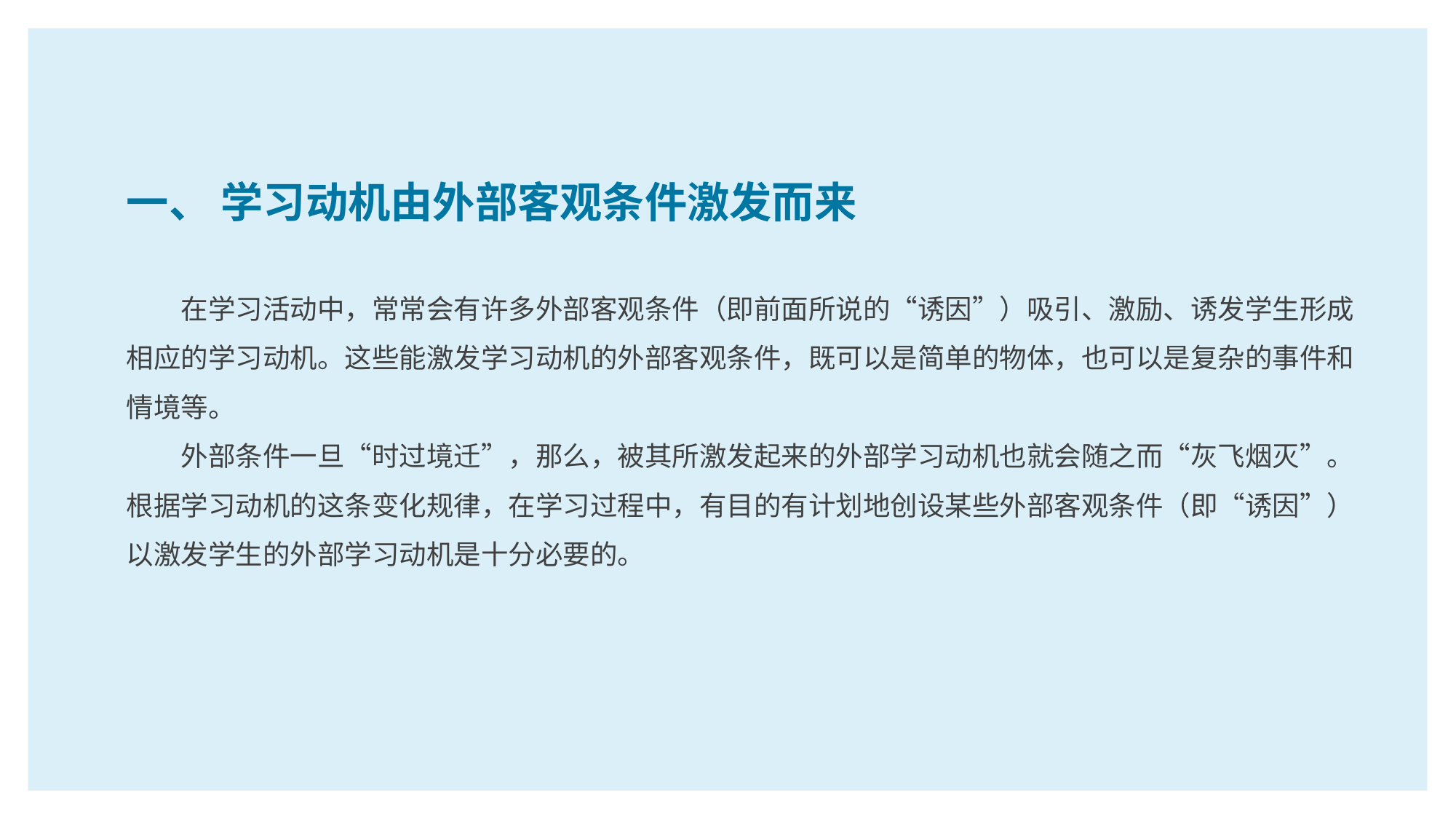

一、 学习动机由外部客观条件激发而来

在学习活动中，常常会有许多外部客观条件（即前面所说的“诱因”）吸引、激励、诱发学生形成相应的学习动机。这些能激发学习动机的外部客观条件，既可以是简单的物体，也可以是复杂的事件和情境等。
外部条件一旦“时过境迁”，那么，被其所激发起来的外部学习动机也就会随之而“灰飞烟灭”。根据学习动机的这条变化规律，在学习过程中，有目的有计划地创设某些外部客观条件（即“诱因”）以激发学生的外部学习动机是十分必要的。